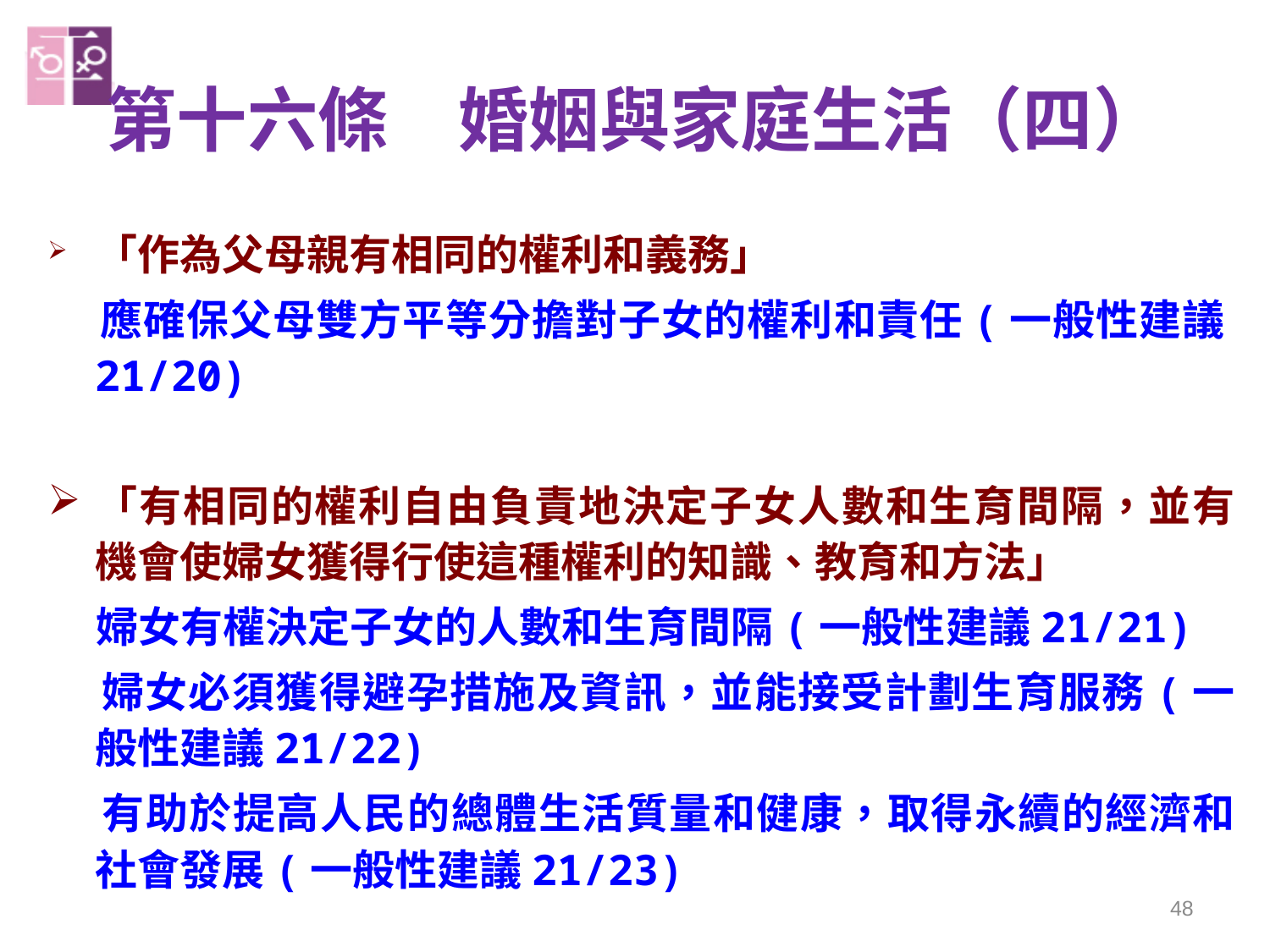

# 第十六條　婚姻與家庭生活（四）
「作為父母親有相同的權利和義務」
    應確保父母雙方平等分擔對子女的權利和責任(一般性建議21/20)

「有相同的權利自由負責地決定子女人數和生育間隔，並有機會使婦女獲得行使這種權利的知識、教育和方法」
    婦女有權決定子女的人數和生育間隔(一般性建議21/21)
    婦女必須獲得避孕措施及資訊，並能接受計劃生育服務(一般性建議21/22)
    有助於提高人民的總體生活質量和健康，取得永續的經濟和社會發展(一般性建議21/23)

48